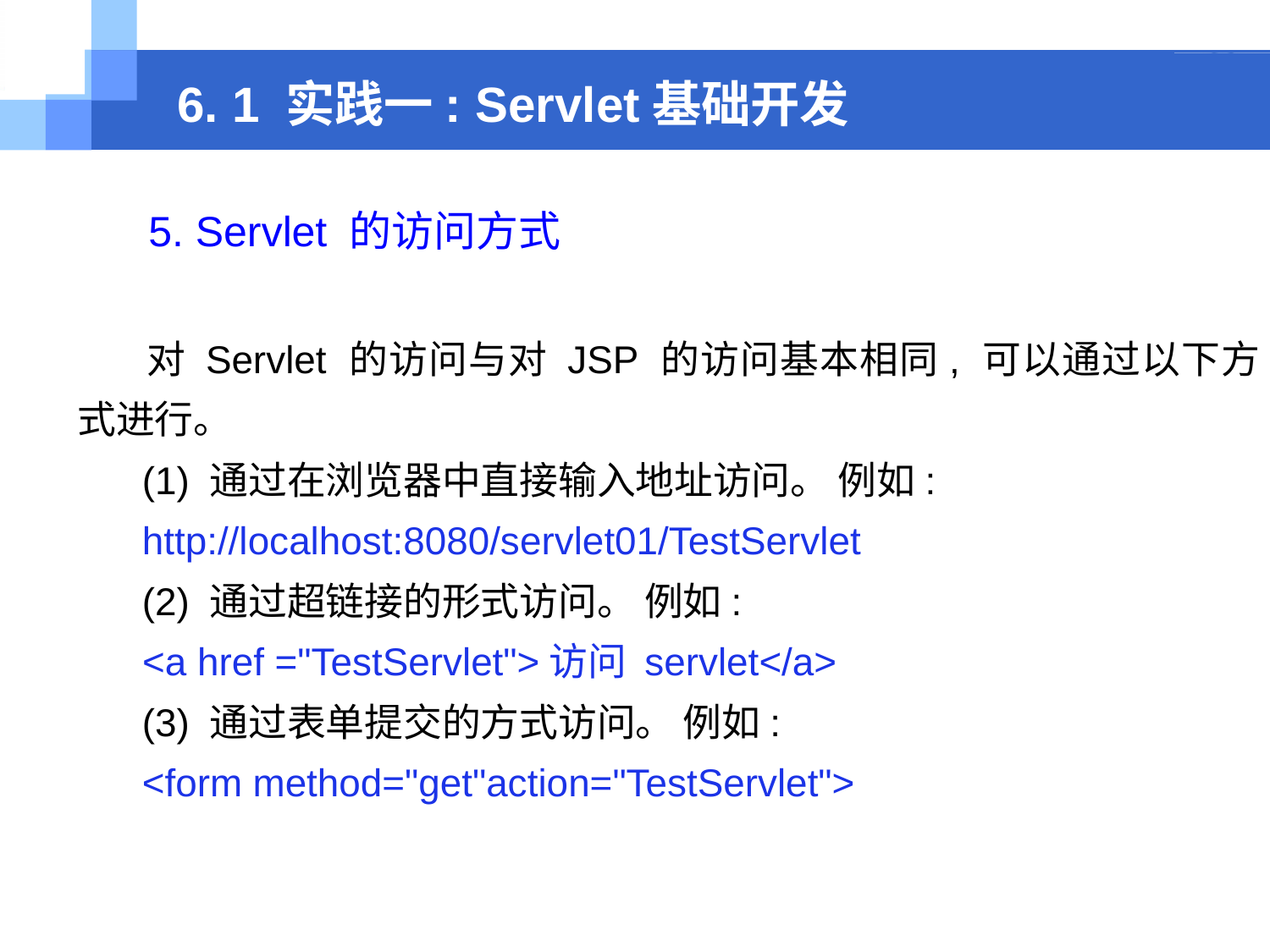

6. 1 实践一: Servlet基础开发
      5. Servlet 的访问方式

      对 Servlet 的访问与对 JSP 的访问基本相同, 可以通过以下方式进行。
      (1) 通过在浏览器中直接输入地址访问。 例如:
      http://localhost:8080/servlet01/TestServlet
      (2) 通过超链接的形式访问。 例如:
      <a href ="TestServlet">访问 servlet</a>
      (3) 通过表单提交的方式访问。 例如:
      <form method="get"action="TestServlet">